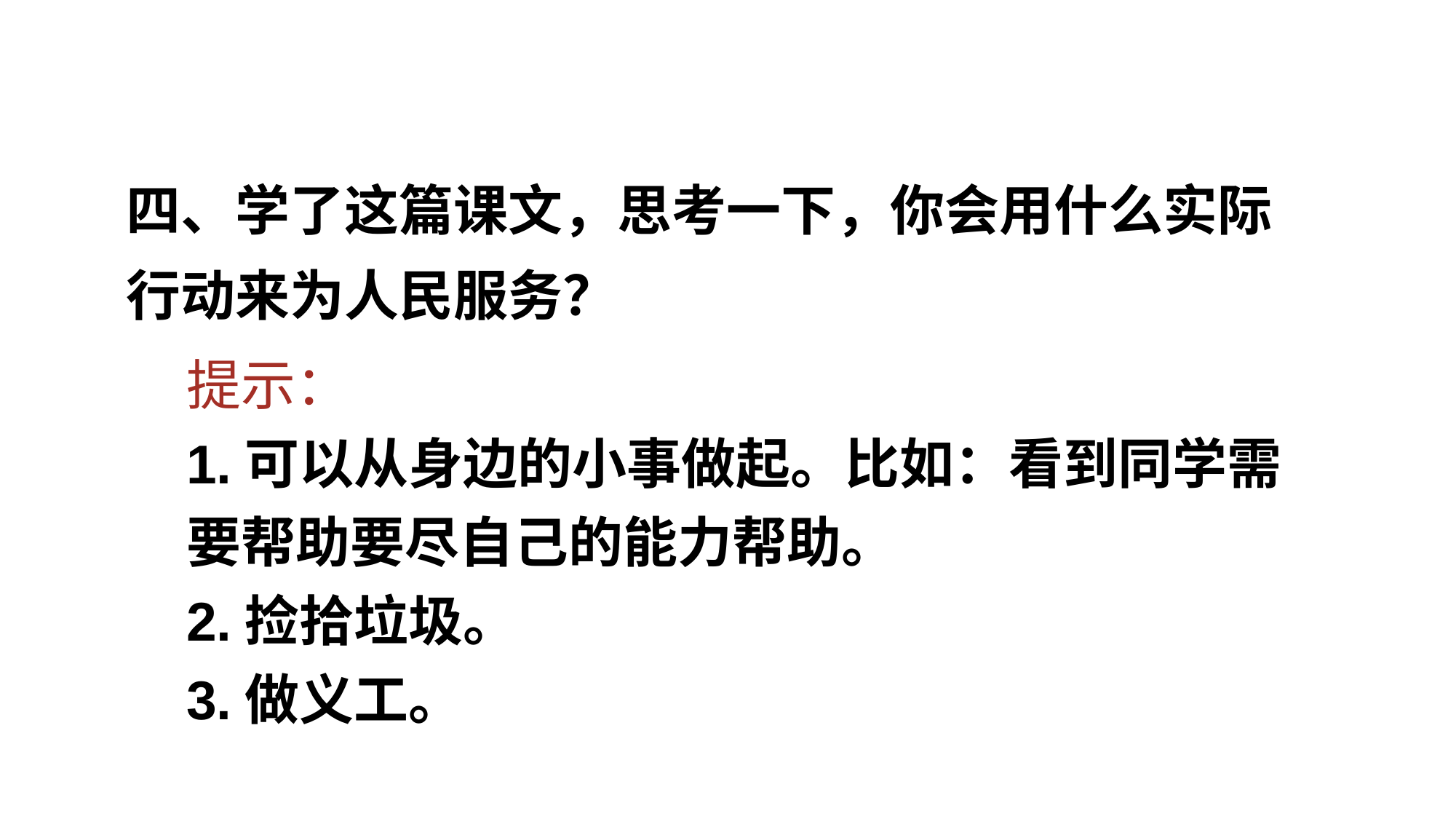

四、学了这篇课文，思考一下，你会用什么实际行动来为人民服务？
提示：
1.可以从身边的小事做起。比如：看到同学需要帮助要尽自己的能力帮助。
2.捡拾垃圾。
3.做义工。